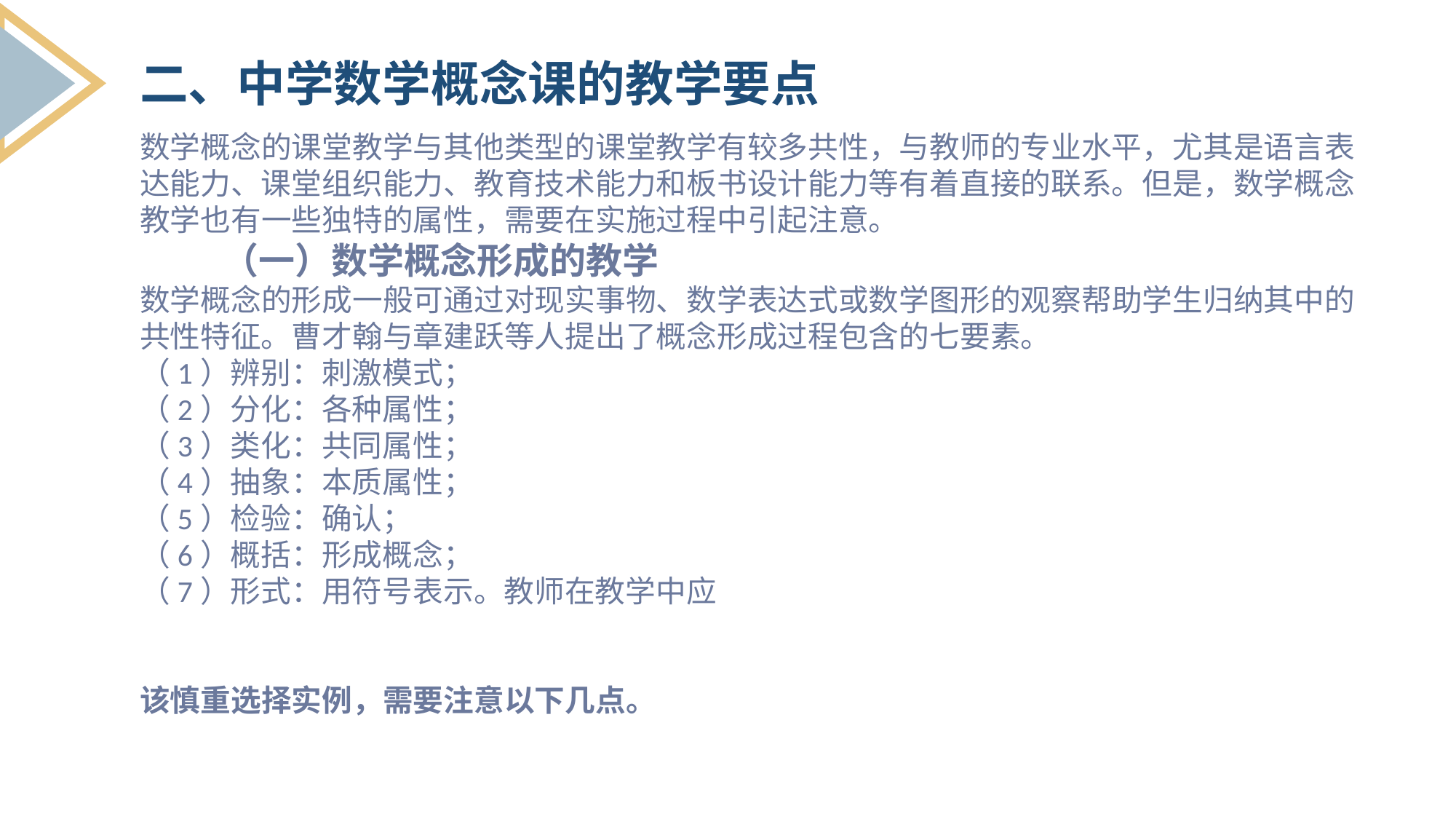

二、中学数学概念课的教学要点
数学概念的课堂教学与其他类型的课堂教学有较多共性，与教师的专业水平，尤其是语言表达能力、课堂组织能力、教育技术能力和板书设计能力等有着直接的联系。但是，数学概念教学也有一些独特的属性，需要在实施过程中引起注意。
         （一）数学概念形成的教学
数学概念的形成一般可通过对现实事物、数学表达式或数学图形的观察帮助学生归纳其中的共性特征。曹才翰与章建跃等人提出了概念形成过程包含的七要素。
（1）辨别：刺激模式；
（2）分化：各种属性；
（3）类化：共同属性；
（4）抽象：本质属性；
（5）检验：确认；
（6）概括：形成概念；
（7）形式：用符号表示。教师在教学中应

该慎重选择实例，需要注意以下几点。